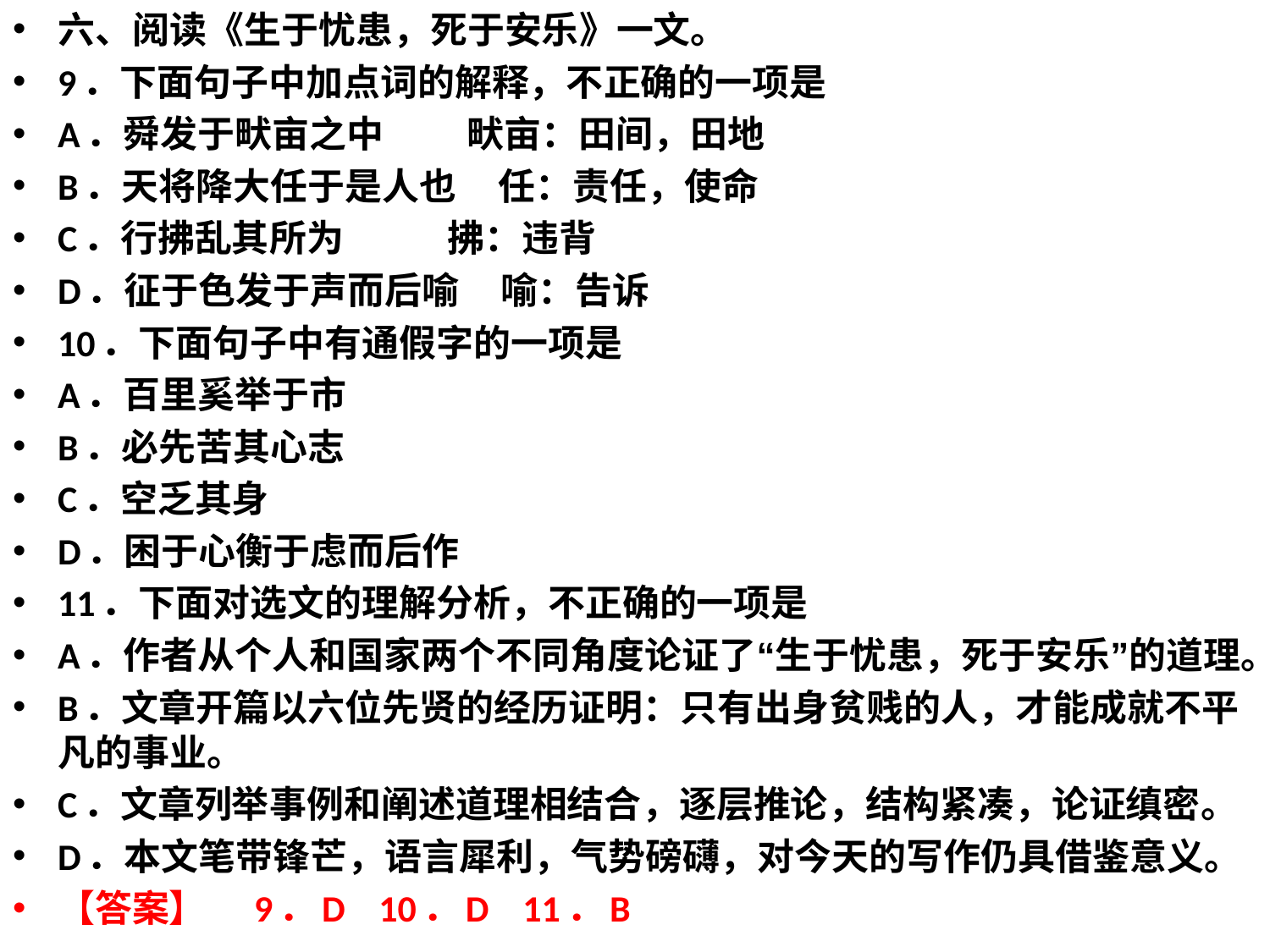

六、阅读《生于忧患，死于安乐》一文。
9．下面句子中加点词的解释，不正确的一项是
A．舜发于畎亩之中        畎亩：田间，田地
B．天将降大任于是人也    任：责任，使命
C．行拂乱其所为          拂：违背
D．征于色发于声而后喻    喻：告诉
10．下面句子中有通假字的一项是
A．百里奚举于市
B．必先苦其心志
C．空乏其身
D．困于心衡于虑而后作
11．下面对选文的理解分析，不正确的一项是
A．作者从个人和国家两个不同角度论证了“生于忧患，死于安乐”的道理。
B．文章开篇以六位先贤的经历证明：只有出身贫贱的人，才能成就不平凡的事业。
C．文章列举事例和阐述道理相结合，逐层推论，结构紧凑，论证缜密。
D．本文笔带锋芒，语言犀利，气势磅礴，对今天的写作仍具借鉴意义。
【答案】    9．D    10．D    11．B

#